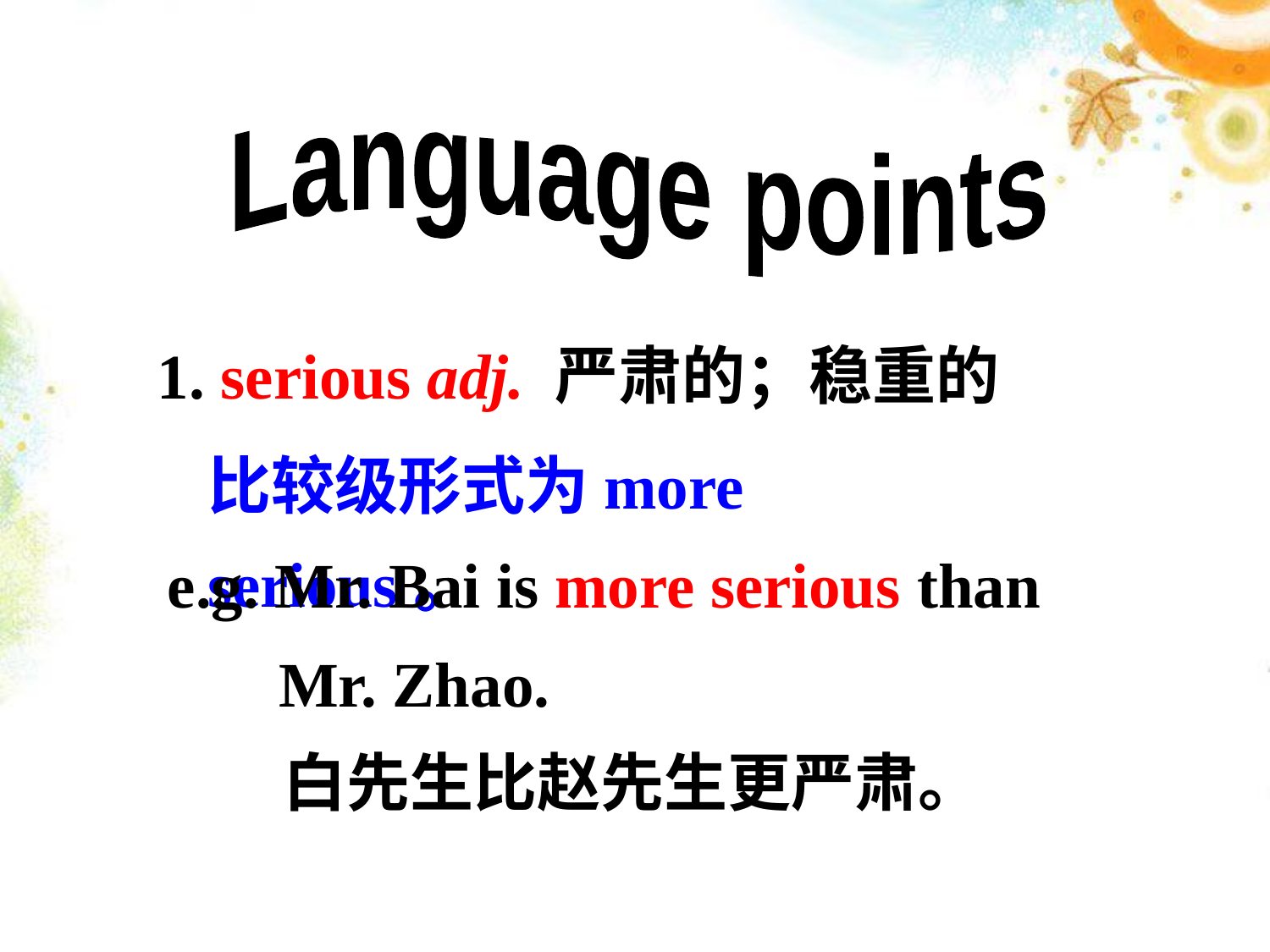

Language points
1. serious adj. 严肃的；稳重的
比较级形式为more serious。
e.g. Mr. Bai is more serious than Mr. Zhao.
       白先生比赵先生更严肃。